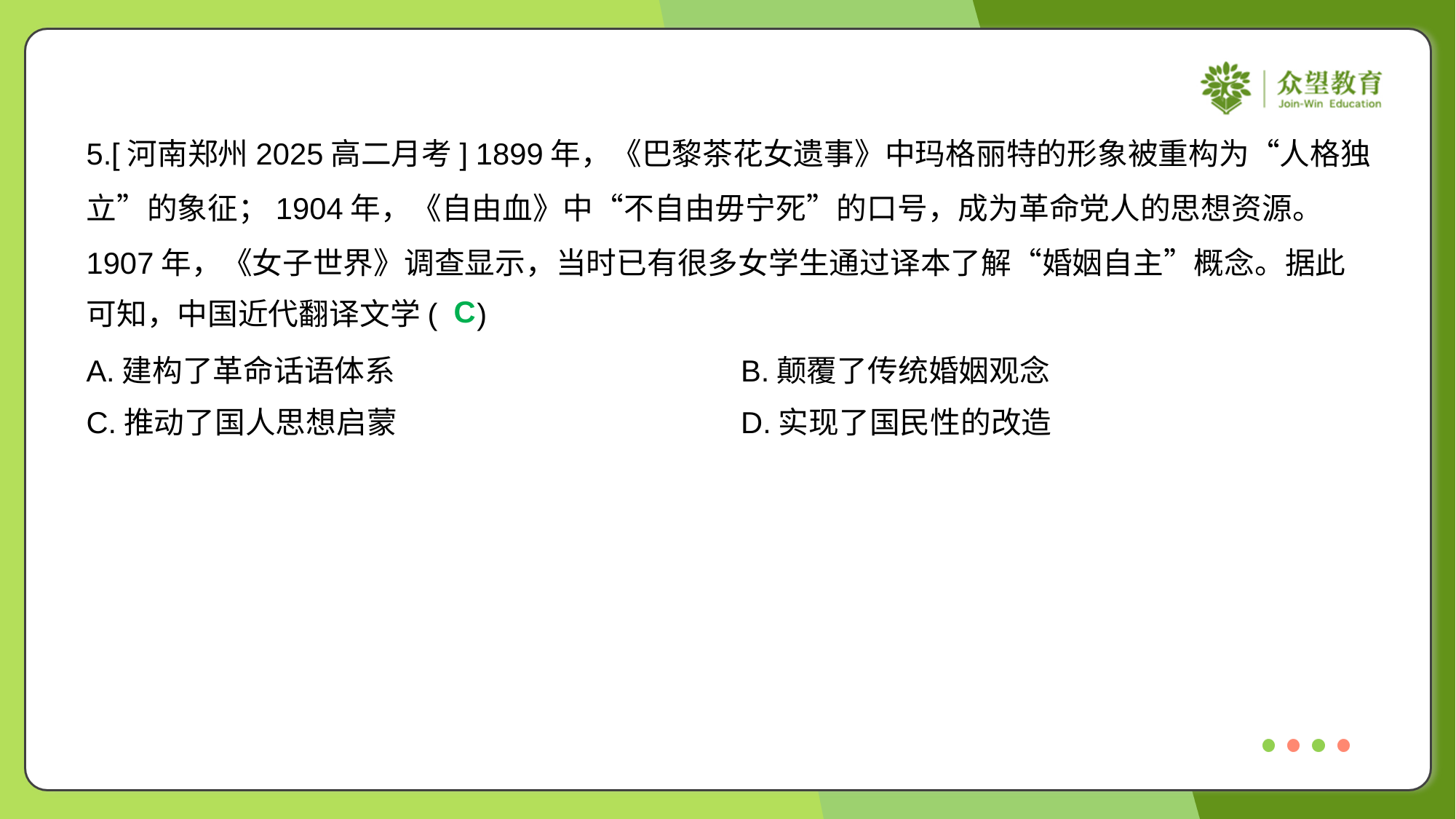

5.[河南郑州2025高二月考] 1899年，《巴黎茶花女遗事》中玛格丽特的形象被重构为“人格独
立”的象征；1904年，《自由血》中“不自由毋宁死”的口号，成为革命党人的思想资源。
1907年，《女子世界》调查显示，当时已有很多女学生通过译本了解“婚姻自主”概念。据此
可知，中国近代翻译文学(     )
C
A.建构了革命话语体系	B.颠覆了传统婚姻观念
C.推动了国人思想启蒙	D.实现了国民性的改造